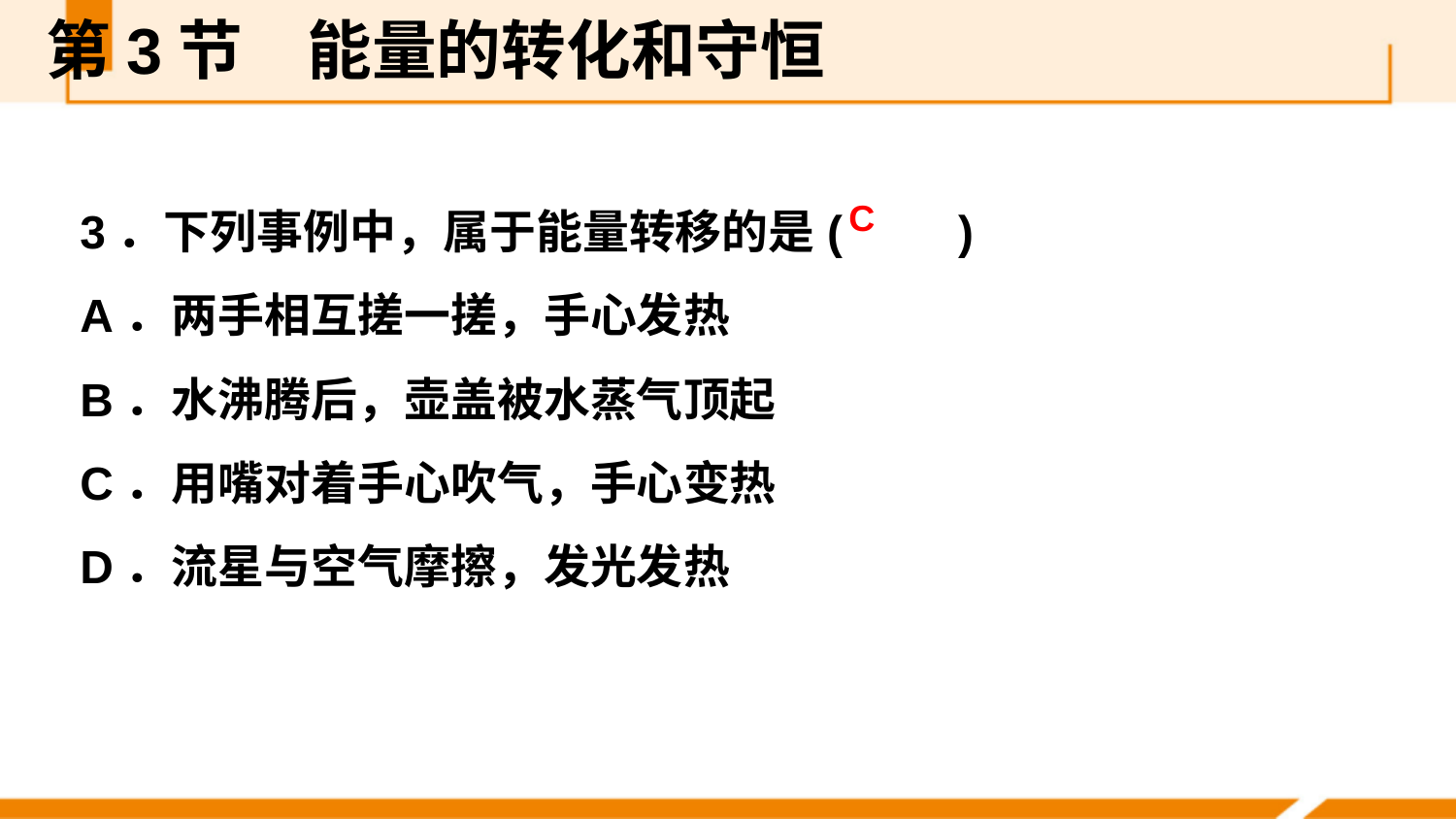

第3节　能量的转化和守恒
3．下列事例中，属于能量转移的是(　　)
A．两手相互搓一搓，手心发热
B．水沸腾后，壶盖被水蒸气顶起
C．用嘴对着手心吹气，手心变热
D．流星与空气摩擦，发光发热
C